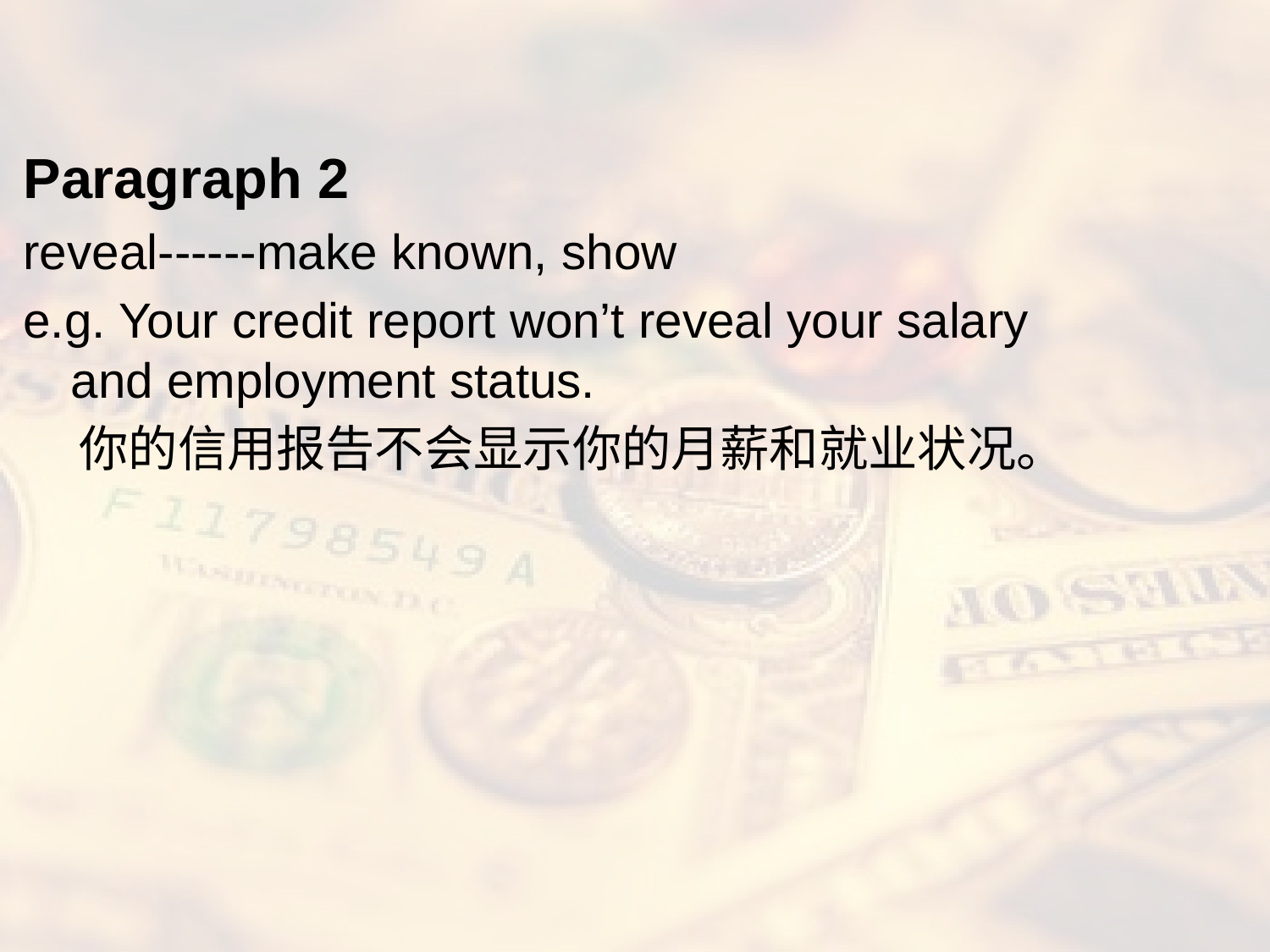

#
Paragraph 2
reveal------make known, show
e.g. Your credit report won’t reveal your salary and employment status.
    你的信用报告不会显示你的月薪和就业状况。